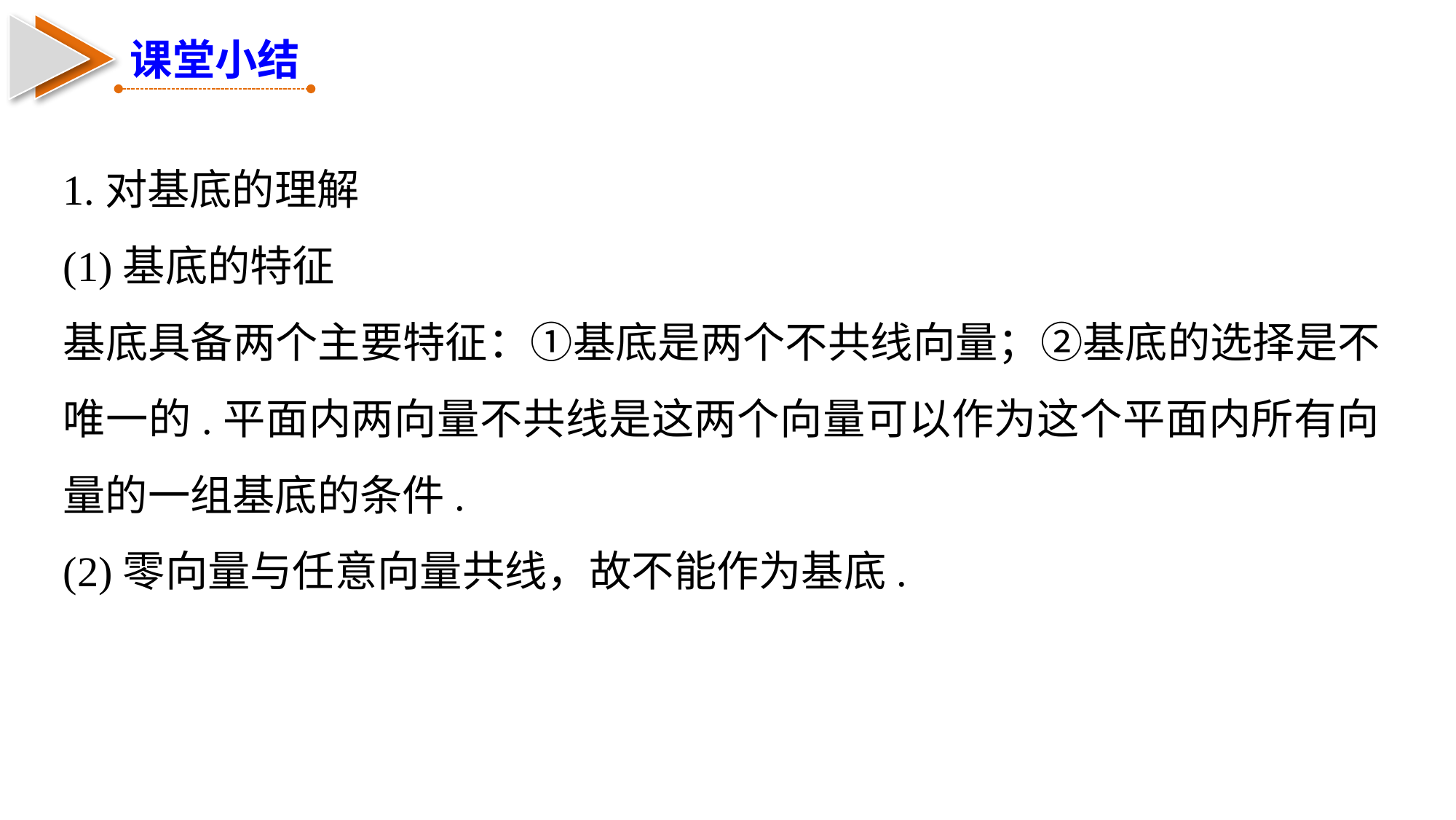

课堂小结
1.对基底的理解
(1)基底的特征
基底具备两个主要特征：①基底是两个不共线向量；②基底的选择是不唯一的.平面内两向量不共线是这两个向量可以作为这个平面内所有向量的一组基底的条件.
(2)零向量与任意向量共线，故不能作为基底.